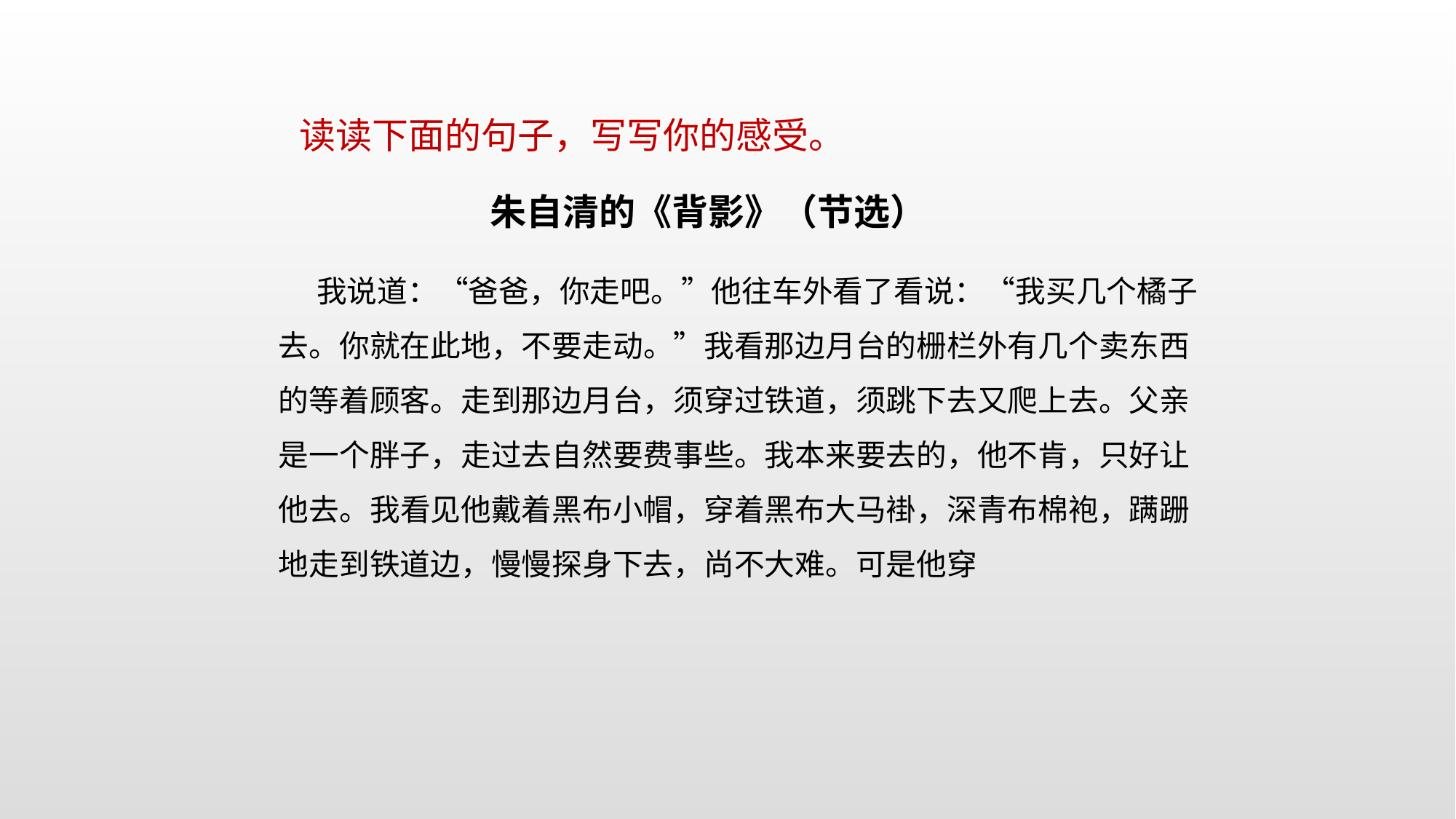

读读下面的句子，写写你的感受。
朱自清的《背影》（节选）
       我说道：“爸爸，你走吧。”他往车外看了看说：“我买几个橘子去。你就在此地，不要走动。”我看那边月台的栅栏外有几个卖东西的等着顾客。走到那边月台，须穿过铁道，须跳下去又爬上去。父亲是一个胖子，走过去自然要费事些。我本来要去的，他不肯，只好让他去。我看见他戴着黑布小帽，穿着黑布大马褂，深青布棉袍，蹒跚地走到铁道边，慢慢探身下去，尚不大难。可是他穿